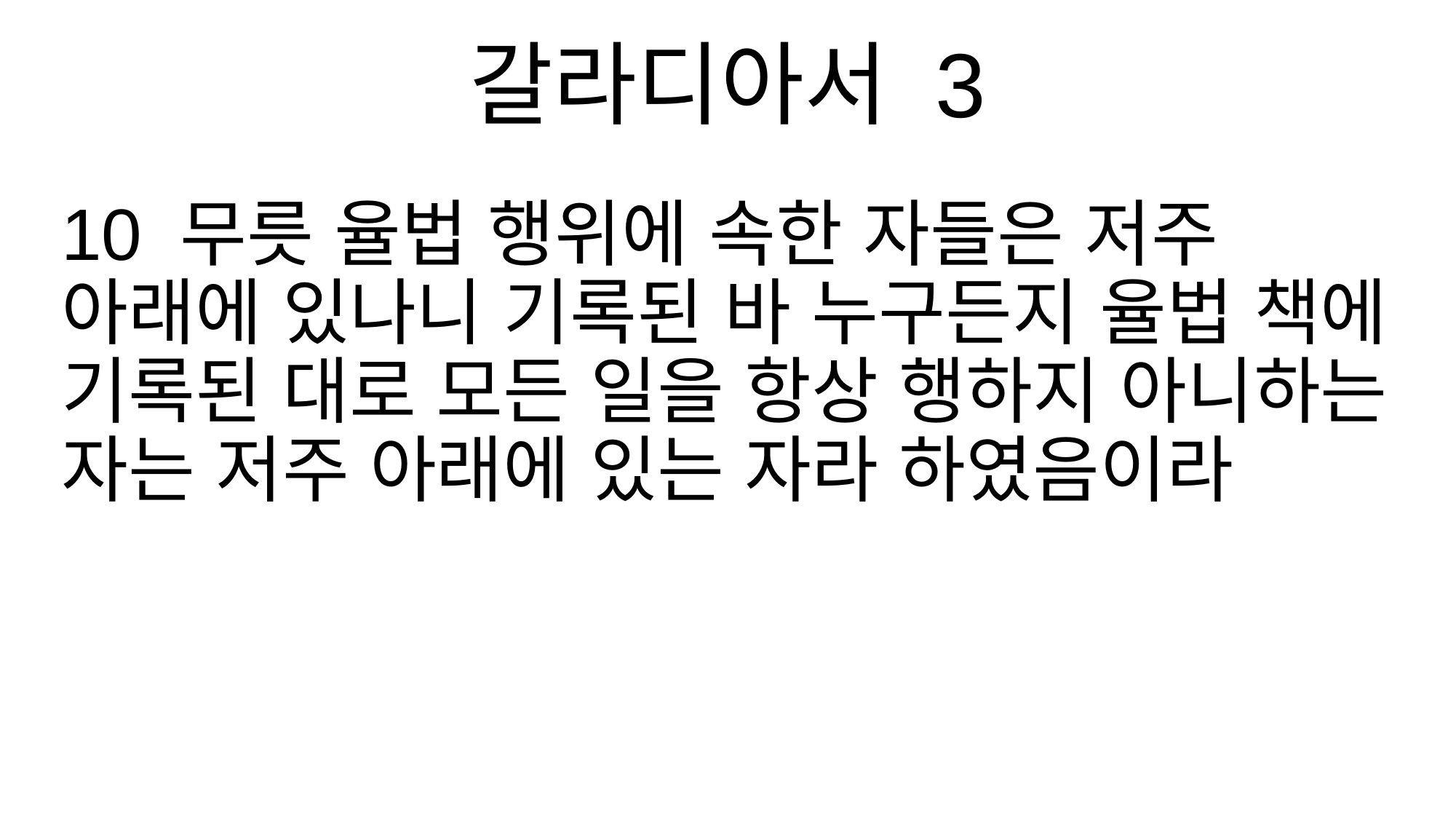

갈라디아서 3
10 무릇 율법 행위에 속한 자들은 저주 아래에 있나니 기록된 바 누구든지 율법 책에 기록된 대로 모든 일을 항상 행하지 아니하는 자는 저주 아래에 있는 자라 하였음이라